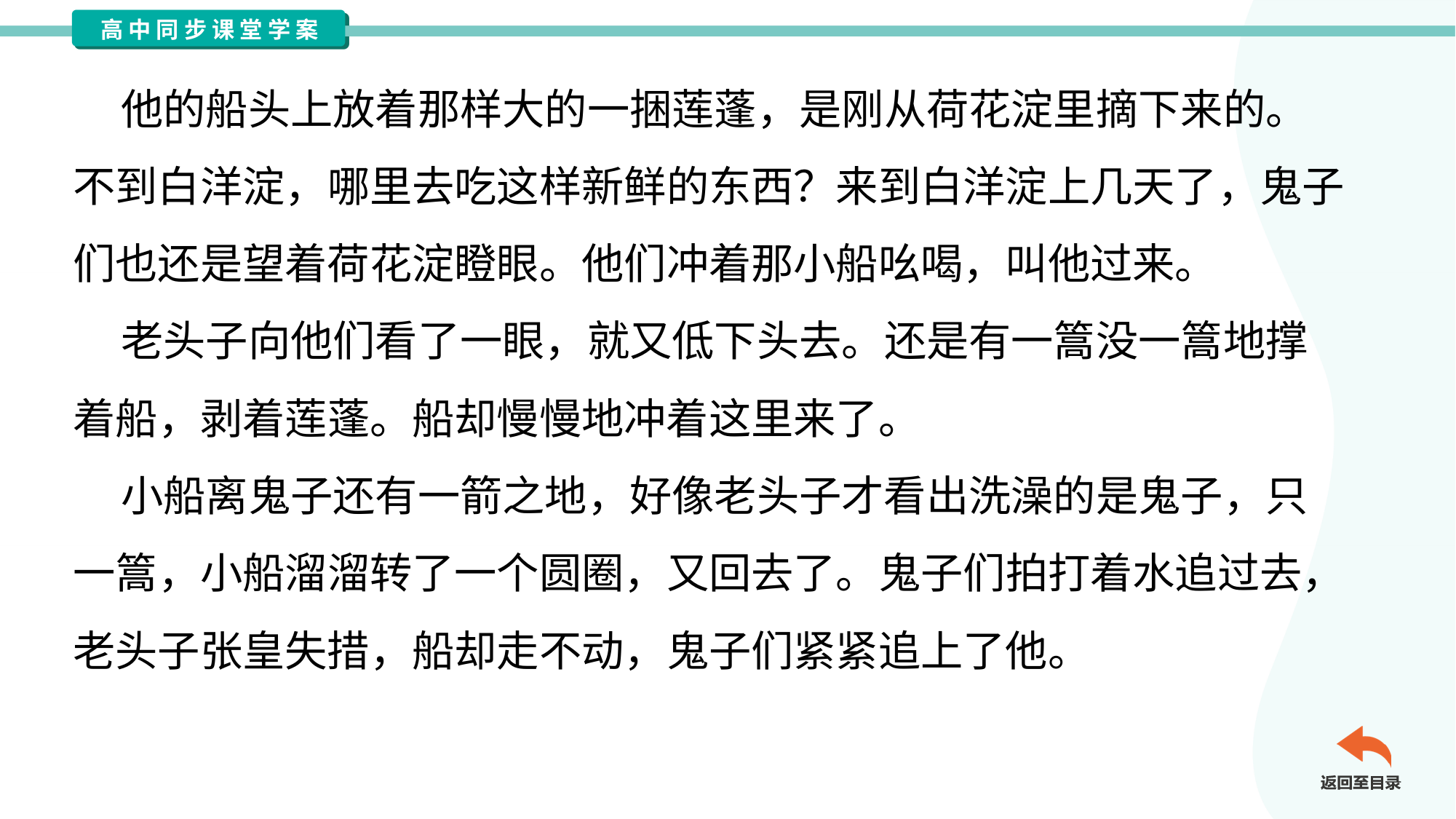

他的船头上放着那样大的一捆莲蓬，是刚从荷花淀里摘下来的。
不到白洋淀，哪里去吃这样新鲜的东西？来到白洋淀上几天了，鬼子
们也还是望着荷花淀瞪眼。他们冲着那小船吆喝，叫他过来。
    老头子向他们看了一眼，就又低下头去。还是有一篙没一篙地撑
着船，剥着莲蓬。船却慢慢地冲着这里来了。
    小船离鬼子还有一箭之地，好像老头子才看出洗澡的是鬼子，只
一篙，小船溜溜转了一个圆圈，又回去了。鬼子们拍打着水追过去，
老头子张皇失措，船却走不动，鬼子们紧紧追上了他。